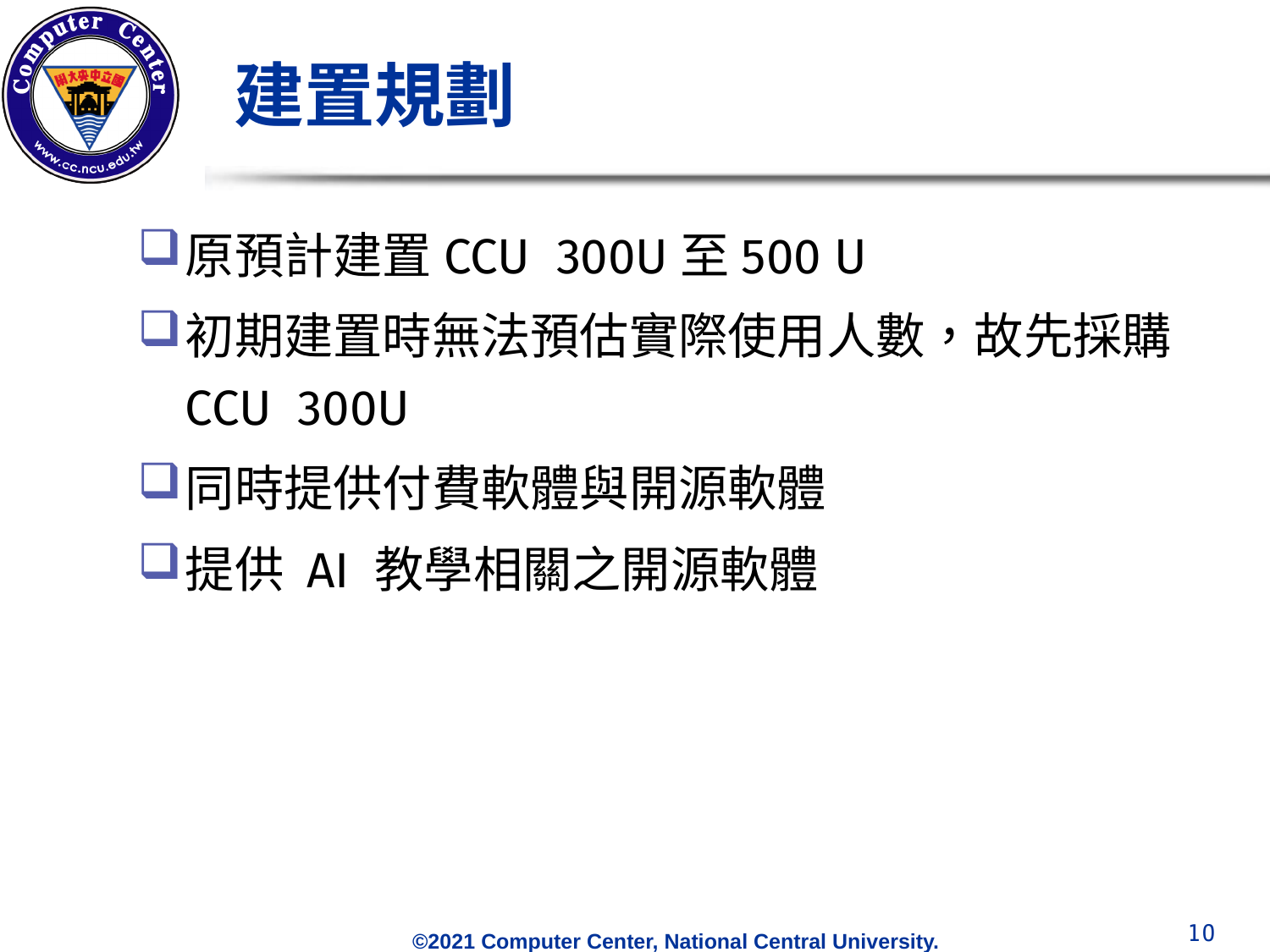

# 建置規劃
原預計建置CCU  300U至500 U
初期建置時無法預估實際使用人數，故先採購CCU  300U
同時提供付費軟體與開源軟體
提供 AI 教學相關之開源軟體
10